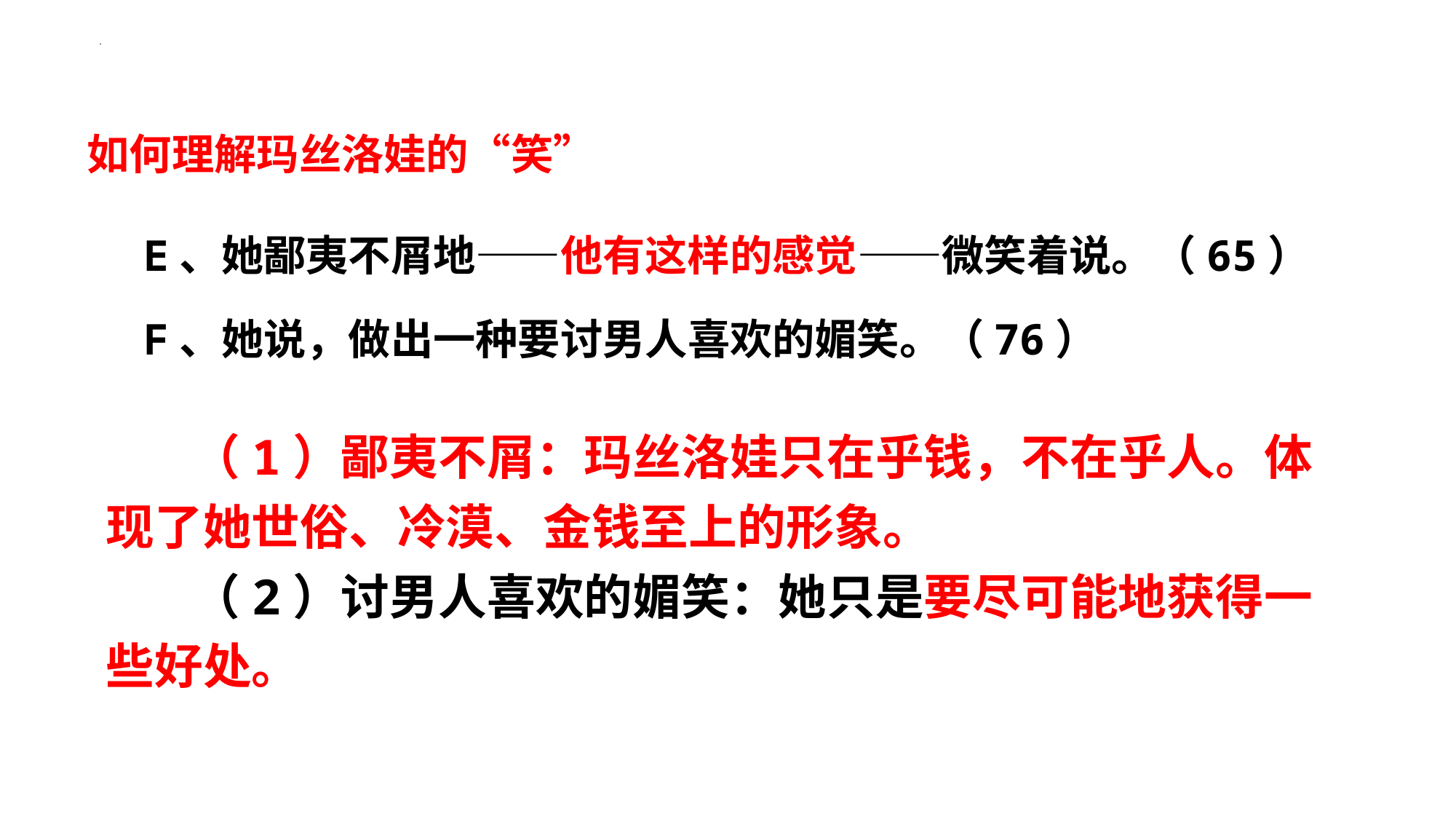

如何理解玛丝洛娃的“笑”
E、她鄙夷不屑地——他有这样的感觉——微笑着说。（65）

F、她说，做出一种要讨男人喜欢的媚笑。（76）

（1）鄙夷不屑：玛丝洛娃只在乎钱，不在乎人。体现了她世俗、冷漠、金钱至上的形象。
（2）讨男人喜欢的媚笑：她只是要尽可能地获得一些好处。